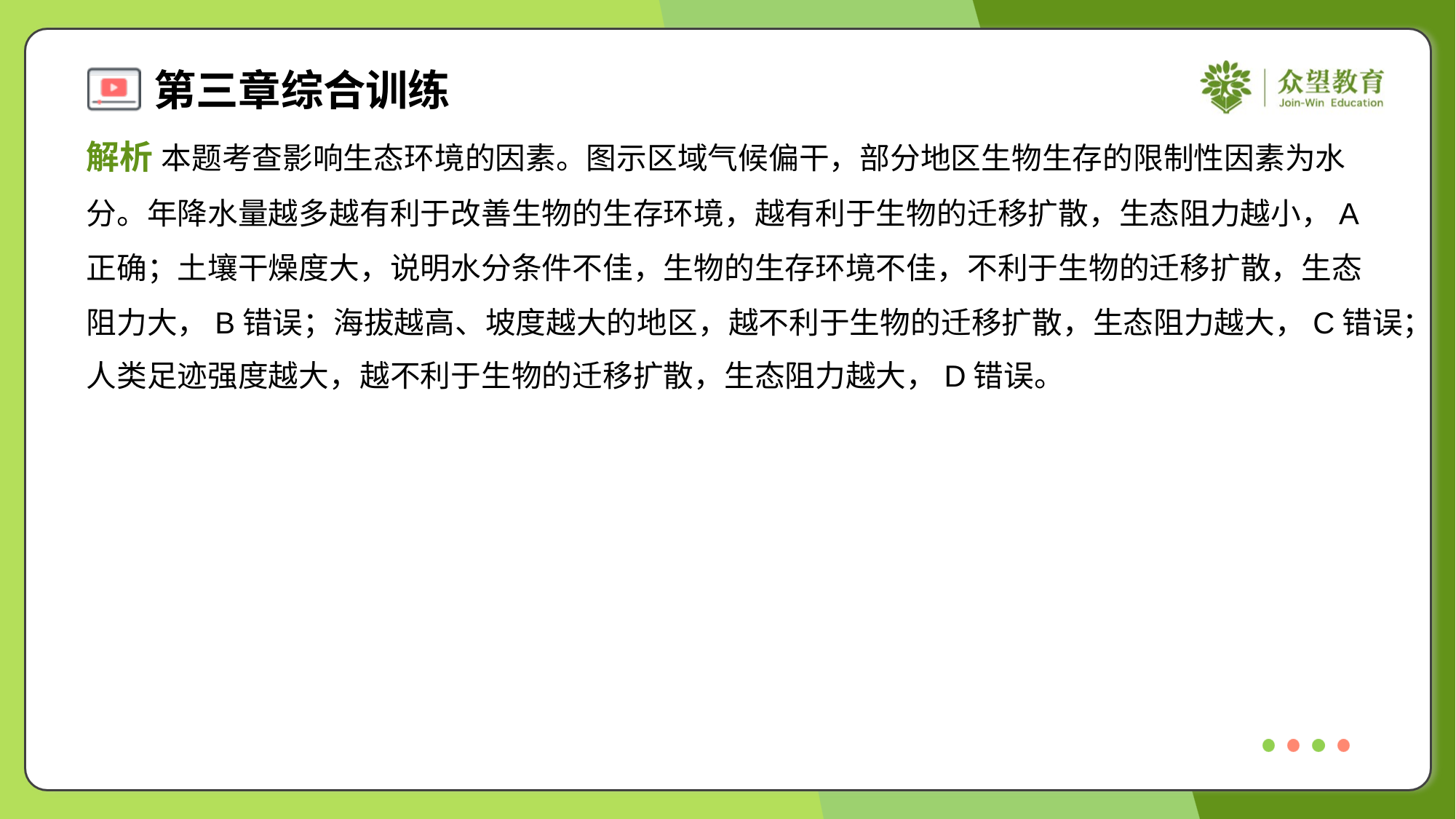

解析 本题考查影响生态环境的因素。图示区域气候偏干，部分地区生物生存的限制性因素为水
分。年降水量越多越有利于改善生物的生存环境，越有利于生物的迁移扩散，生态阻力越小，A
正确；土壤干燥度大，说明水分条件不佳，生物的生存环境不佳，不利于生物的迁移扩散，生态
阻力大，B错误；海拔越高、坡度越大的地区，越不利于生物的迁移扩散，生态阻力越大，C错误；
人类足迹强度越大，越不利于生物的迁移扩散，生态阻力越大，D错误。